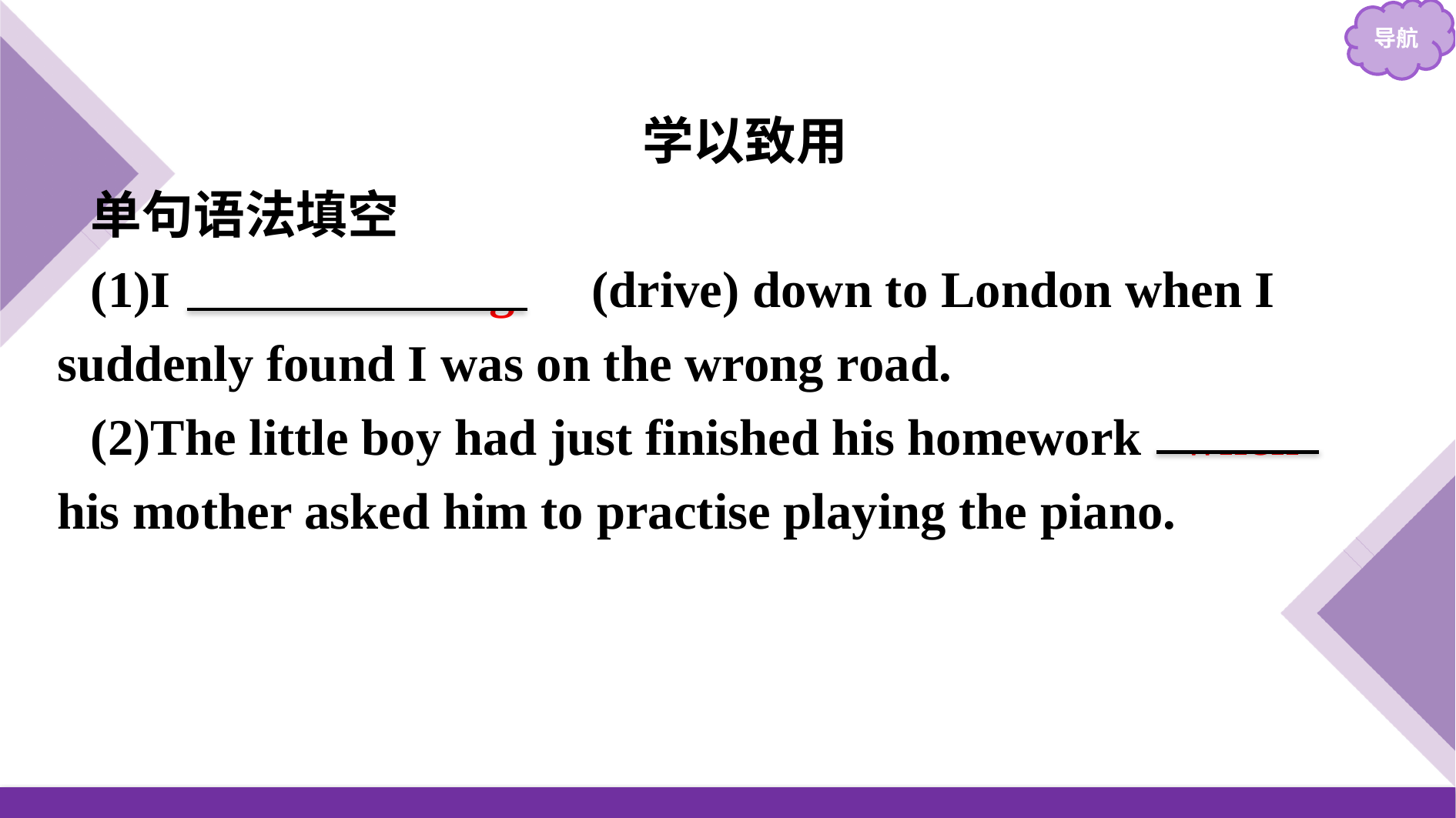

学以致用
单句语法填空
(1)I 　was driving　(drive) down to London when I suddenly found I was on the wrong road.
(2)The little boy had just finished his homework   when   his mother asked him to practise playing the piano.